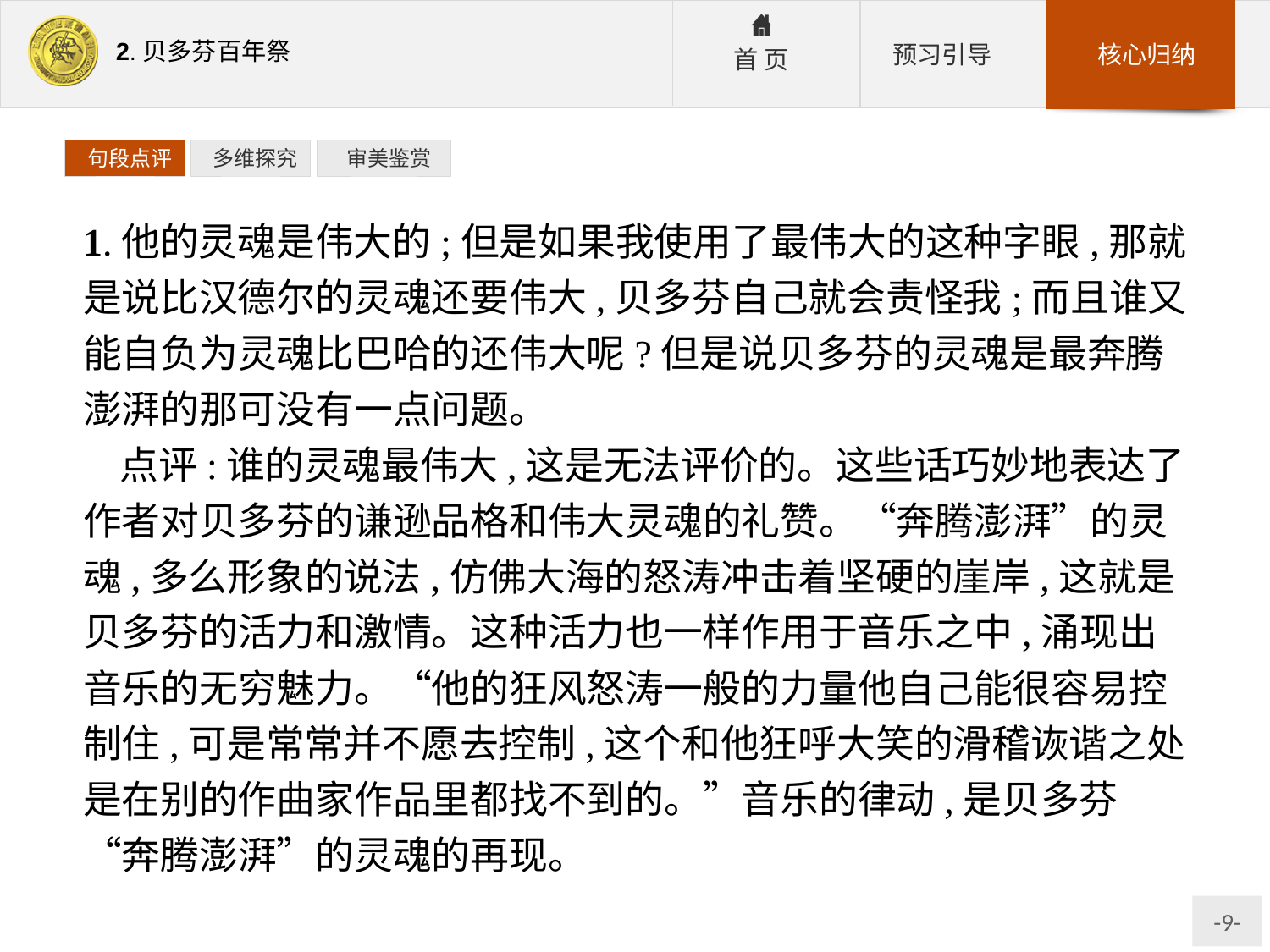

句段点评
 多维探究
 审美鉴赏
1.他的灵魂是伟大的;但是如果我使用了最伟大的这种字眼,那就是说比汉德尔的灵魂还要伟大,贝多芬自己就会责怪我;而且谁又能自负为灵魂比巴哈的还伟大呢?但是说贝多芬的灵魂是最奔腾澎湃的那可没有一点问题。
点评:谁的灵魂最伟大,这是无法评价的。这些话巧妙地表达了作者对贝多芬的谦逊品格和伟大灵魂的礼赞。“奔腾澎湃”的灵魂,多么形象的说法,仿佛大海的怒涛冲击着坚硬的崖岸,这就是贝多芬的活力和激情。这种活力也一样作用于音乐之中,涌现出音乐的无穷魅力。“他的狂风怒涛一般的力量他自己能很容易控制住,可是常常并不愿去控制,这个和他狂呼大笑的滑稽诙谐之处是在别的作曲家作品里都找不到的。”音乐的律动,是贝多芬“奔腾澎湃”的灵魂的再现。